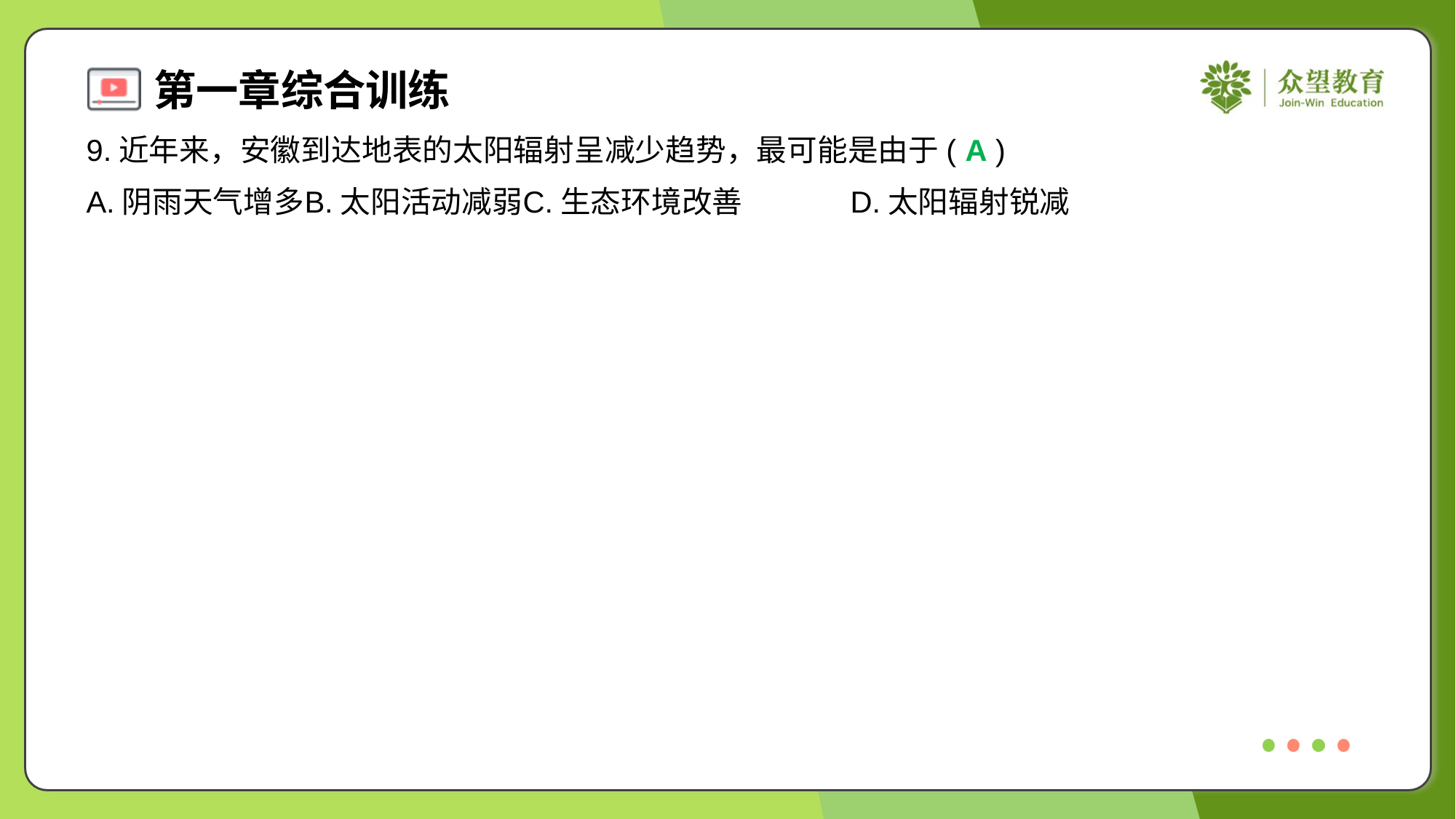

9.近年来，安徽到达地表的太阳辐射呈减少趋势，最可能是由于(     )
A
A.阴雨天气增多	B.太阳活动减弱	C.生态环境改善	D.太阳辐射锐减